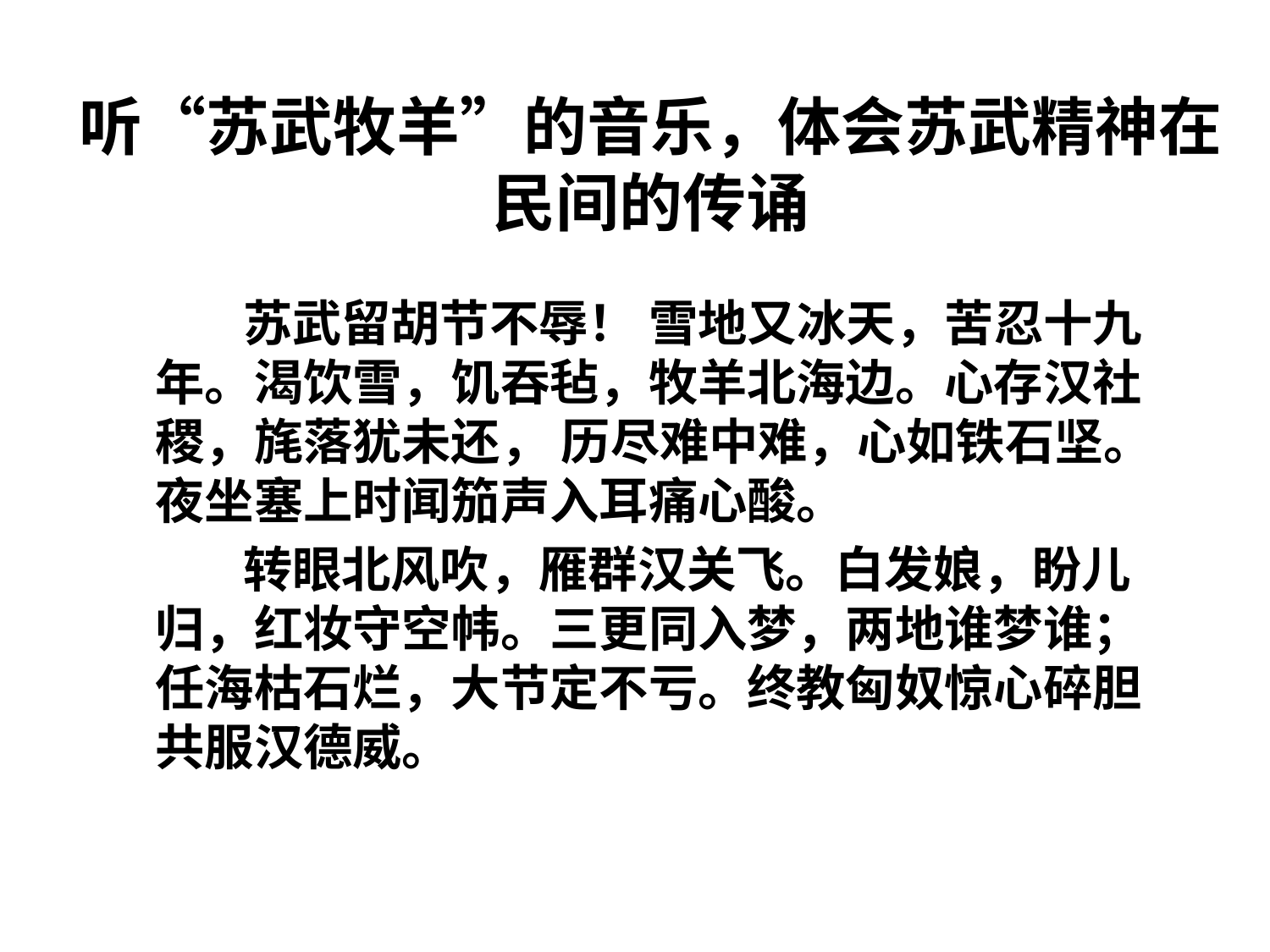

# 听“苏武牧羊”的音乐，体会苏武精神在民间的传诵
           苏武留胡节不辱！ 雪地又冰天，苦忍十九年。渴饮雪，饥吞毡，牧羊北海边。心存汉社稷，旄落犹未还， 历尽难中难，心如铁石坚。夜坐塞上时闻笳声入耳痛心酸。
           转眼北风吹，雁群汉关飞。白发娘，盼儿归，红妆守空帏。三更同入梦，两地谁梦谁； 任海枯石烂，大节定不亏。终教匈奴惊心碎胆共服汉德威。